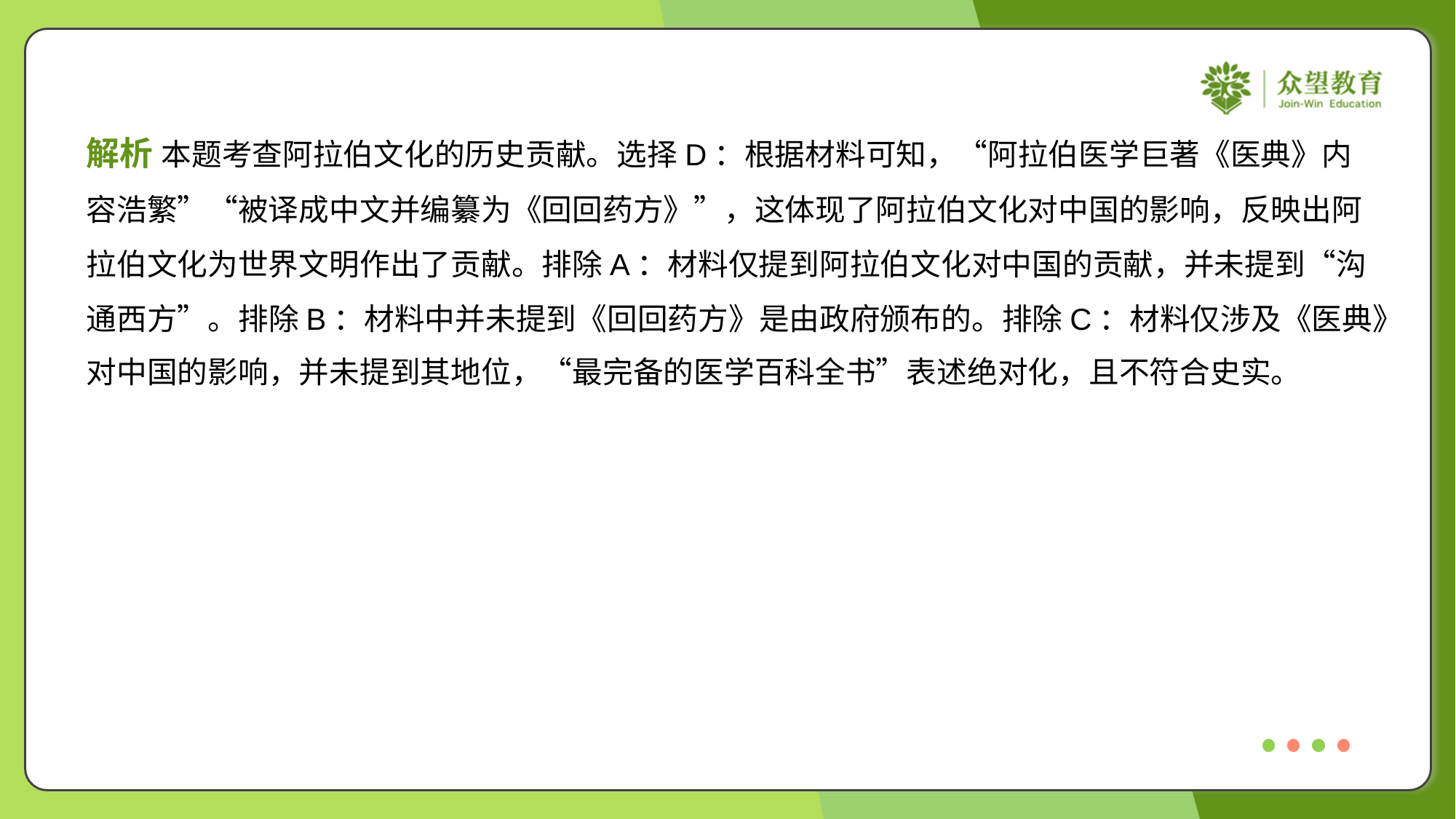

解析 本题考查阿拉伯文化的历史贡献。选择D：根据材料可知，“阿拉伯医学巨著《医典》内
容浩繁”“被译成中文并编纂为《回回药方》”，这体现了阿拉伯文化对中国的影响，反映出阿
拉伯文化为世界文明作出了贡献。排除A：材料仅提到阿拉伯文化对中国的贡献，并未提到“沟
通西方”。排除B：材料中并未提到《回回药方》是由政府颁布的。排除C：材料仅涉及《医典》
对中国的影响，并未提到其地位，“最完备的医学百科全书”表述绝对化，且不符合史实。